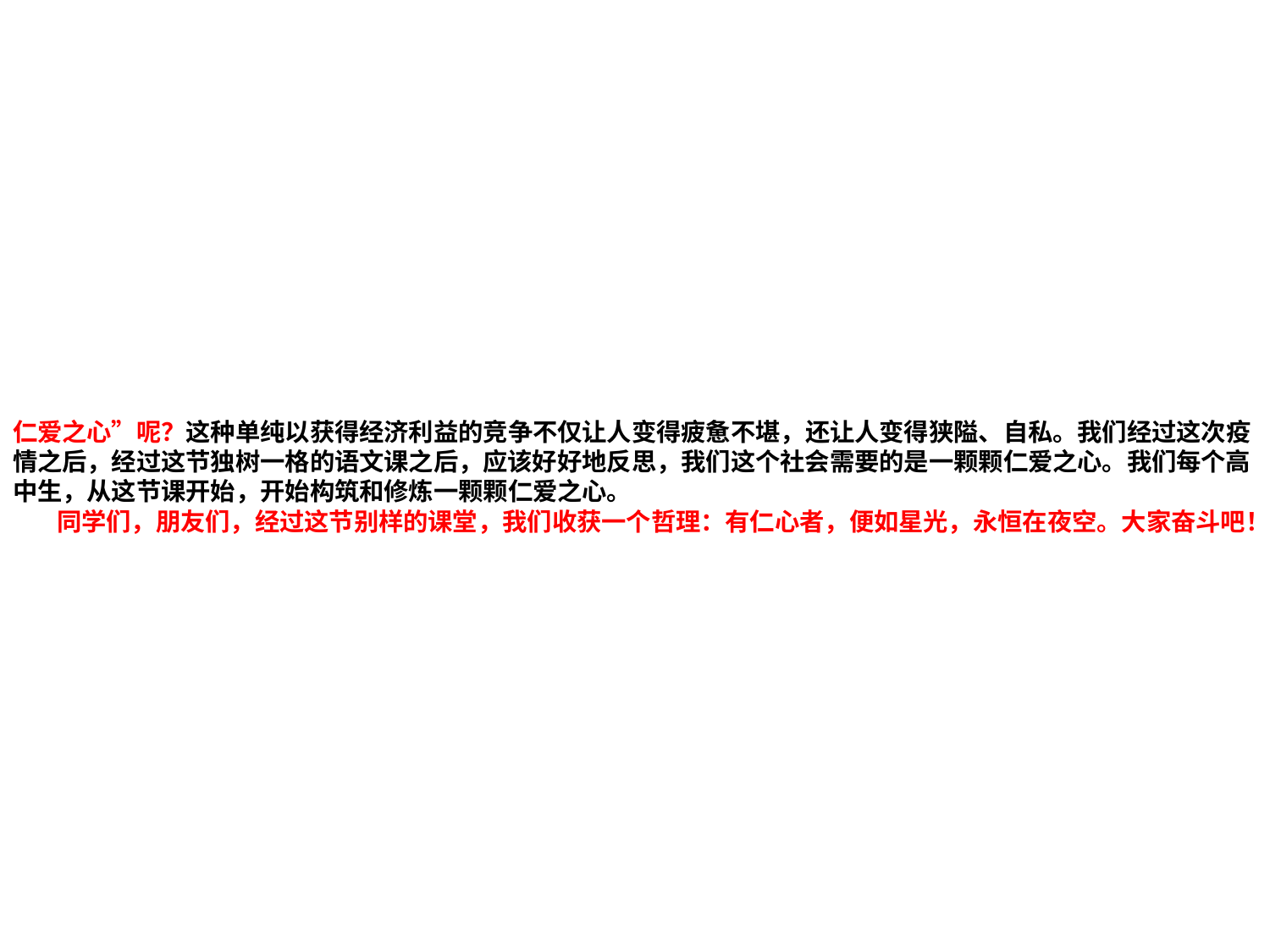

# 仁爱之心”呢？这种单纯以获得经济利益的竞争不仅让人变得疲惫不堪，还让人变得狭隘、自私。我们经过这次疫情之后，经过这节独树一格的语文课之后，应该好好地反思，我们这个社会需要的是一颗颗仁爱之心。我们每个高中生，从这节课开始，开始构筑和修炼一颗颗仁爱之心。 同学们，朋友们，经过这节别样的课堂，我们收获一个哲理：有仁心者，便如星光，永恒在夜空。大家奋斗吧！